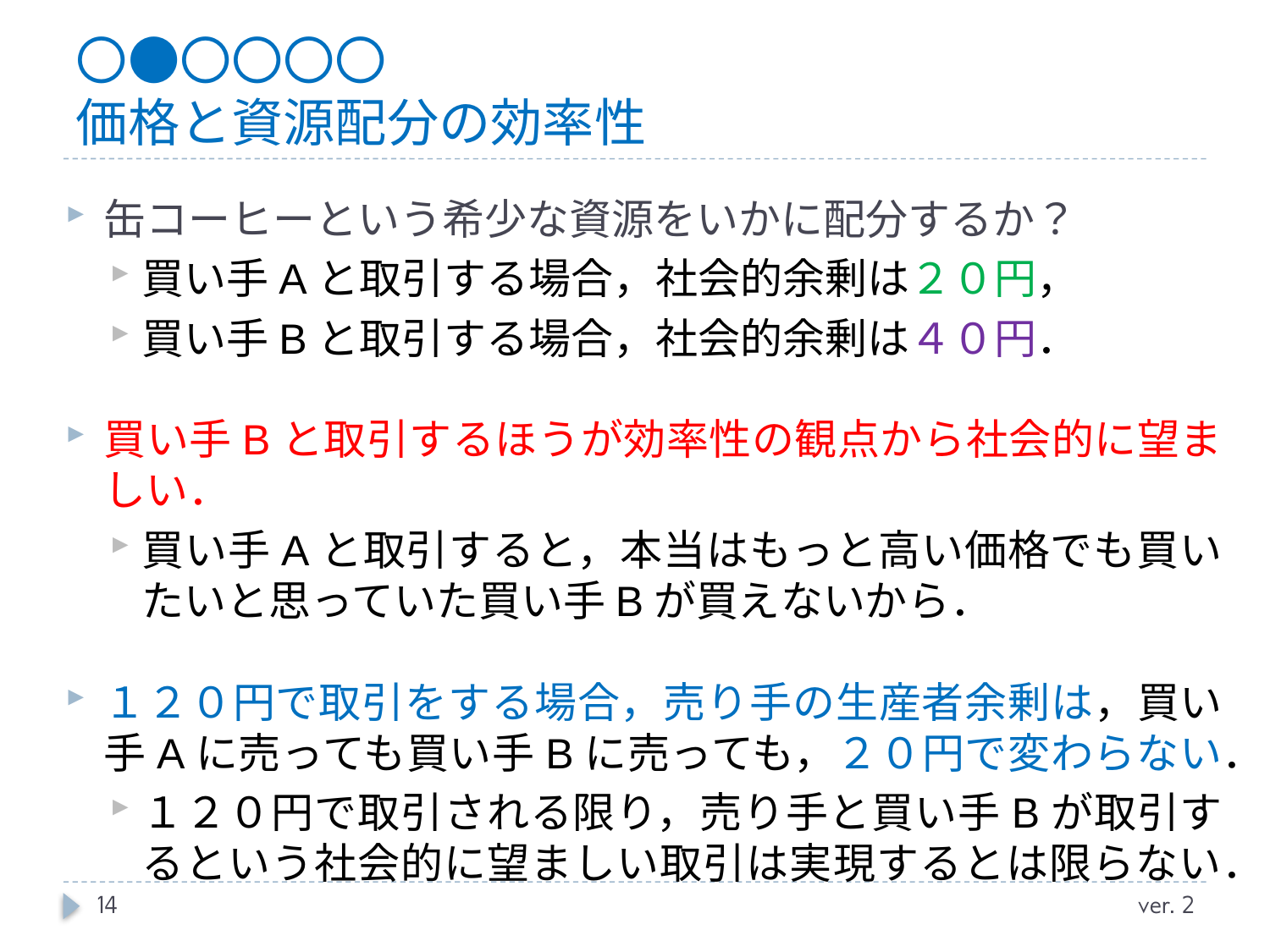

# 〇●〇〇〇〇 価格と資源配分の効率性
缶コーヒーという希少な資源をいかに配分するか？
買い手Aと取引する場合，社会的余剰は２０円，
買い手Bと取引する場合，社会的余剰は４０円．

買い手Bと取引するほうが効率性の観点から社会的に望ましい．
買い手Aと取引すると，本当はもっと高い価格でも買いたいと思っていた買い手Bが買えないから．

１２０円で取引をする場合，売り手の生産者余剰は，買い手Aに売っても買い手Bに売っても，２０円で変わらない．
１２０円で取引される限り，売り手と買い手Bが取引するという社会的に望ましい取引は実現するとは限らない．

14
ver. 2